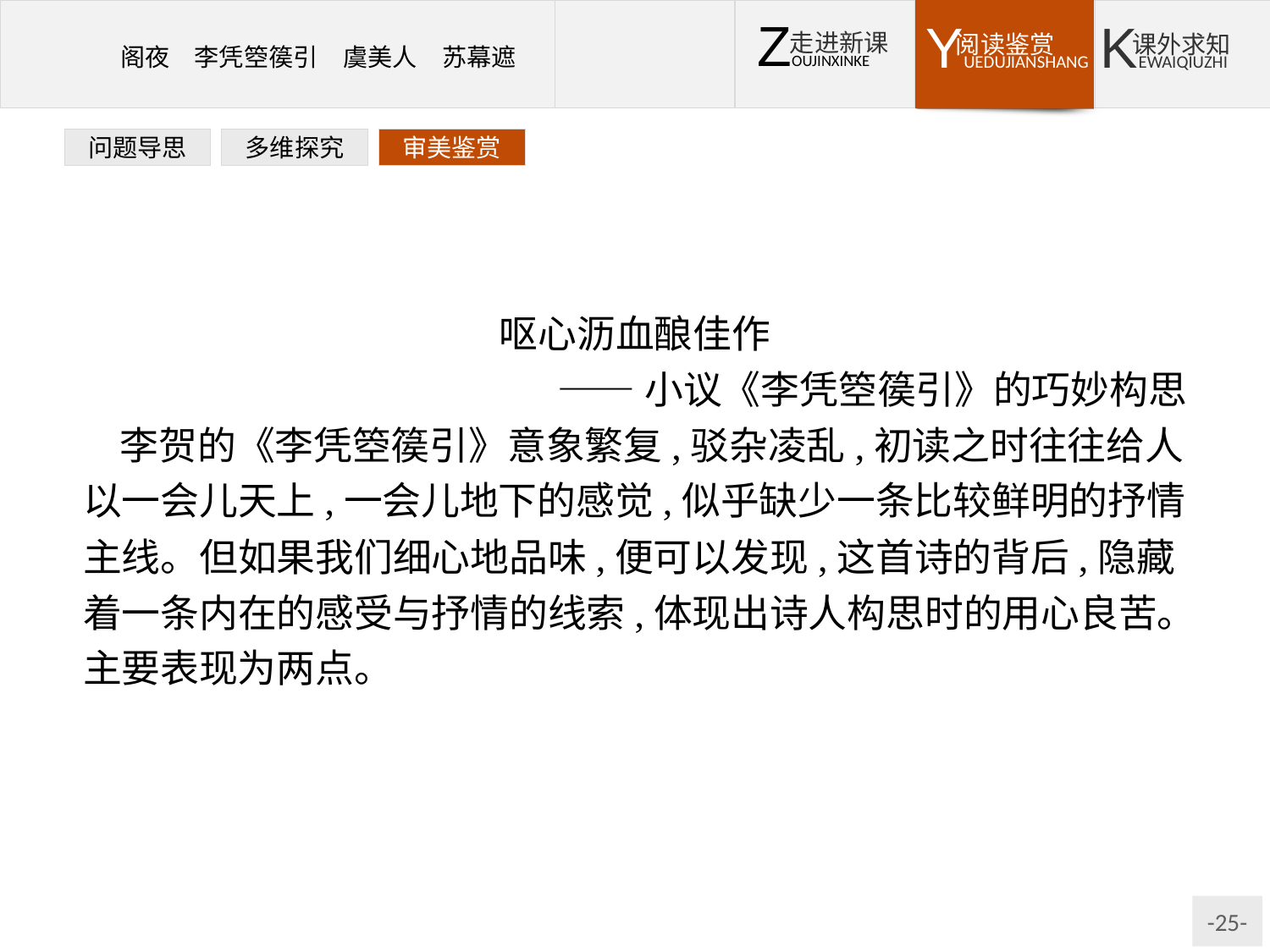

问题导思
多维探究
审美鉴赏
呕心沥血酿佳作
——小议《李凭箜篌引》的巧妙构思
李贺的《李凭箜篌引》意象繁复,驳杂凌乱,初读之时往往给人以一会儿天上,一会儿地下的感觉,似乎缺少一条比较鲜明的抒情主线。但如果我们细心地品味,便可以发现,这首诗的背后,隐藏着一条内在的感受与抒情的线索,体现出诗人构思时的用心良苦。主要表现为两点。